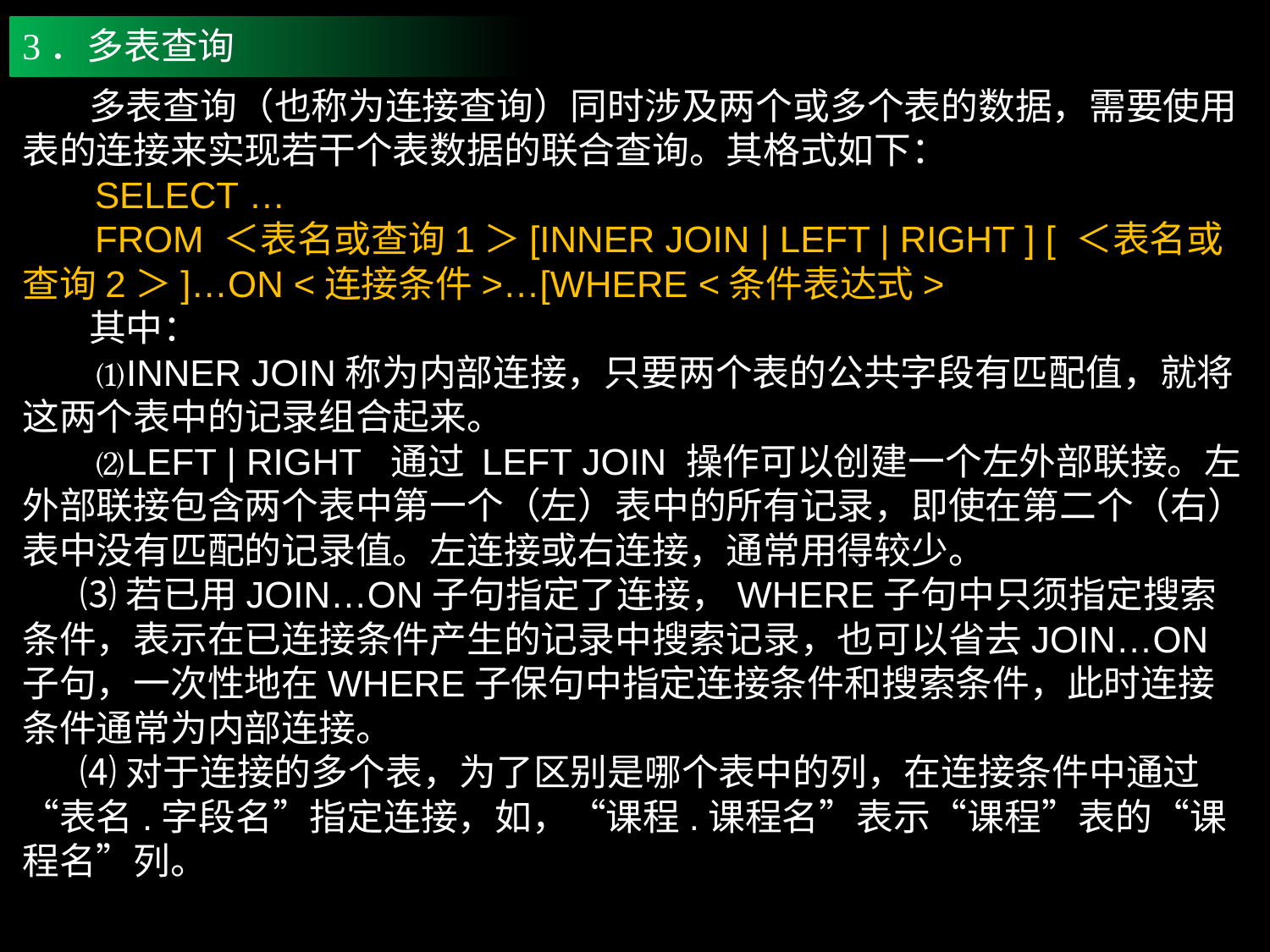

3．多表查询
       多表查询（也称为连接查询）同时涉及两个或多个表的数据，需要使用表的连接来实现若干个表数据的联合查询。其格式如下：
       SELECT …
       FROM ＜表名或查询1＞[INNER JOIN | LEFT | RIGHT ] [ ＜表名或查询2＞]…ON <连接条件>…[WHERE <条件表达式>
       其中：
       ⑴INNER JOIN称为内部连接，只要两个表的公共字段有匹配值，就将这两个表中的记录组合起来。
       ⑵LEFT | RIGHT  通过 LEFT JOIN 操作可以创建一个左外部联接。左外部联接包含两个表中第一个（左）表中的所有记录，即使在第二个（右）表中没有匹配的记录值。左连接或右连接，通常用得较少。
       ⑶若已用JOIN…ON子句指定了连接，WHERE子句中只须指定搜索条件，表示在已连接条件产生的记录中搜索记录，也可以省去JOIN…ON子句，一次性地在WHERE子保句中指定连接条件和搜索条件，此时连接条件通常为内部连接。
       ⑷对于连接的多个表，为了区别是哪个表中的列，在连接条件中通过“表名.字段名”指定连接，如，“课程.课程名”表示“课程”表的“课程名”列。